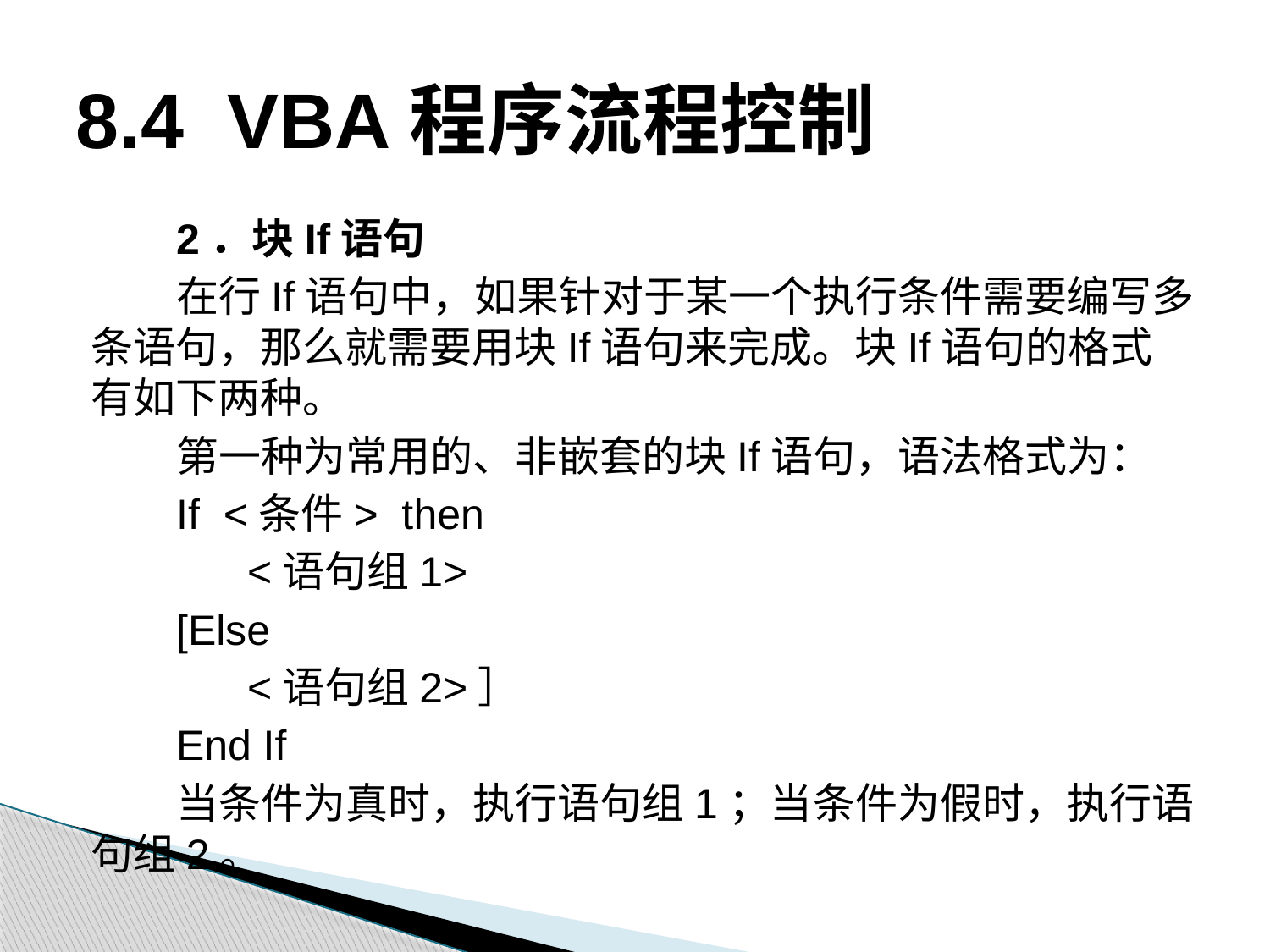

# 8.4  VBA程序流程控制
2．块If语句
在行If语句中，如果针对于某一个执行条件需要编写多条语句，那么就需要用块If语句来完成。块If语句的格式有如下两种。
第一种为常用的、非嵌套的块If语句，语法格式为：
If  <条件>  then
      <语句组1>
[Else
      <语句组2>］
End If
当条件为真时，执行语句组1；当条件为假时，执行语句组2。